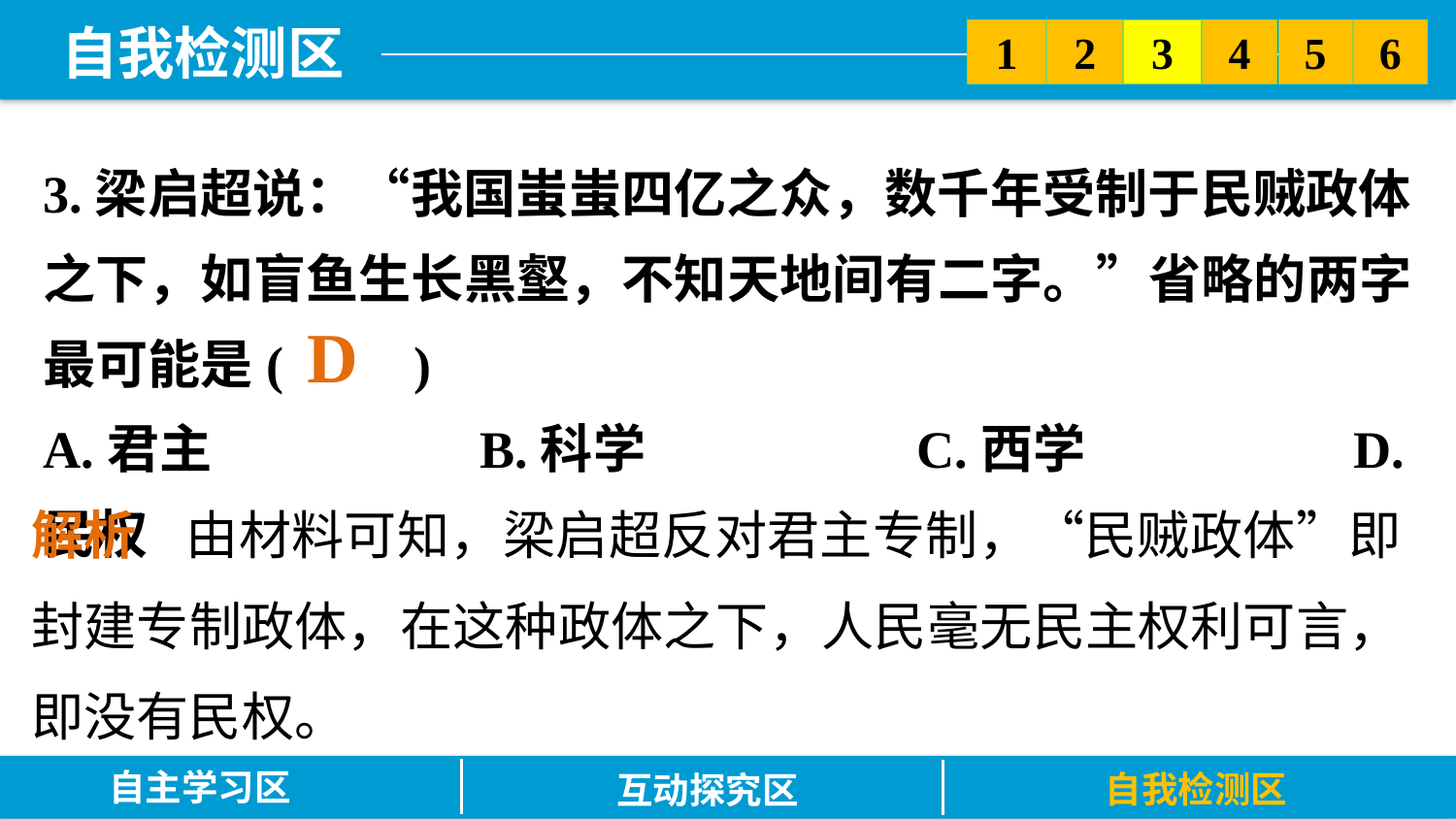

5
6
2
3
1
4
3.梁启超说：“我国蚩蚩四亿之众，数千年受制于民贼政体之下，如盲鱼生长黑壑，不知天地间有二字。”省略的两字最可能是(　　)
A.君主		B.科学		C.西学		D.民权
D
解析　由材料可知，梁启超反对君主专制，“民贼政体”即封建专制政体，在这种政体之下，人民毫无民主权利可言，即没有民权。
自主学习区
自我检测区
互动探究区